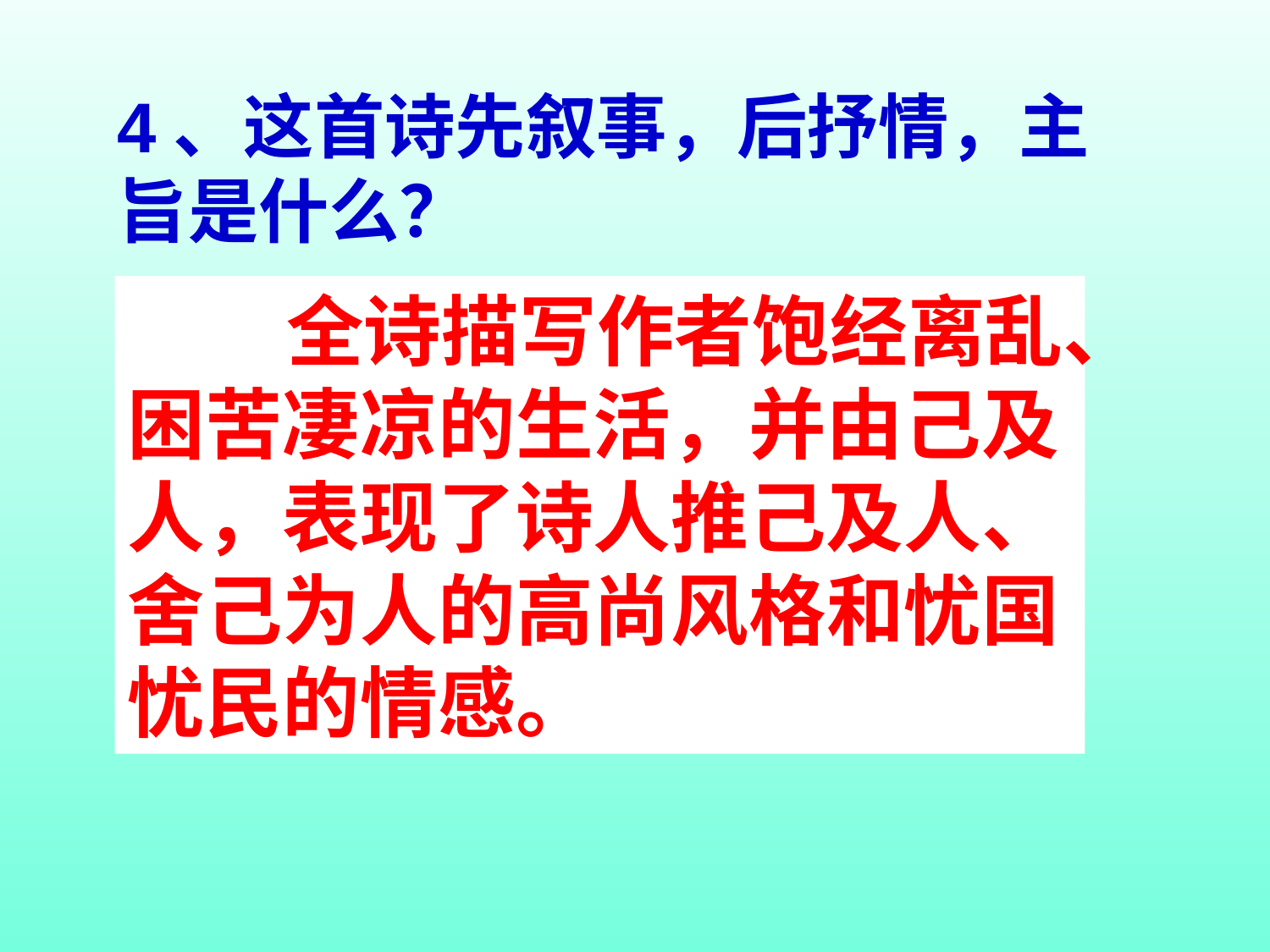

4、这首诗先叙事，后抒情，主旨是什么？
        全诗描写作者饱经离乱、困苦凄凉的生活，并由己及人，表现了诗人推己及人、舍己为人的高尚风格和忧国忧民的情感。